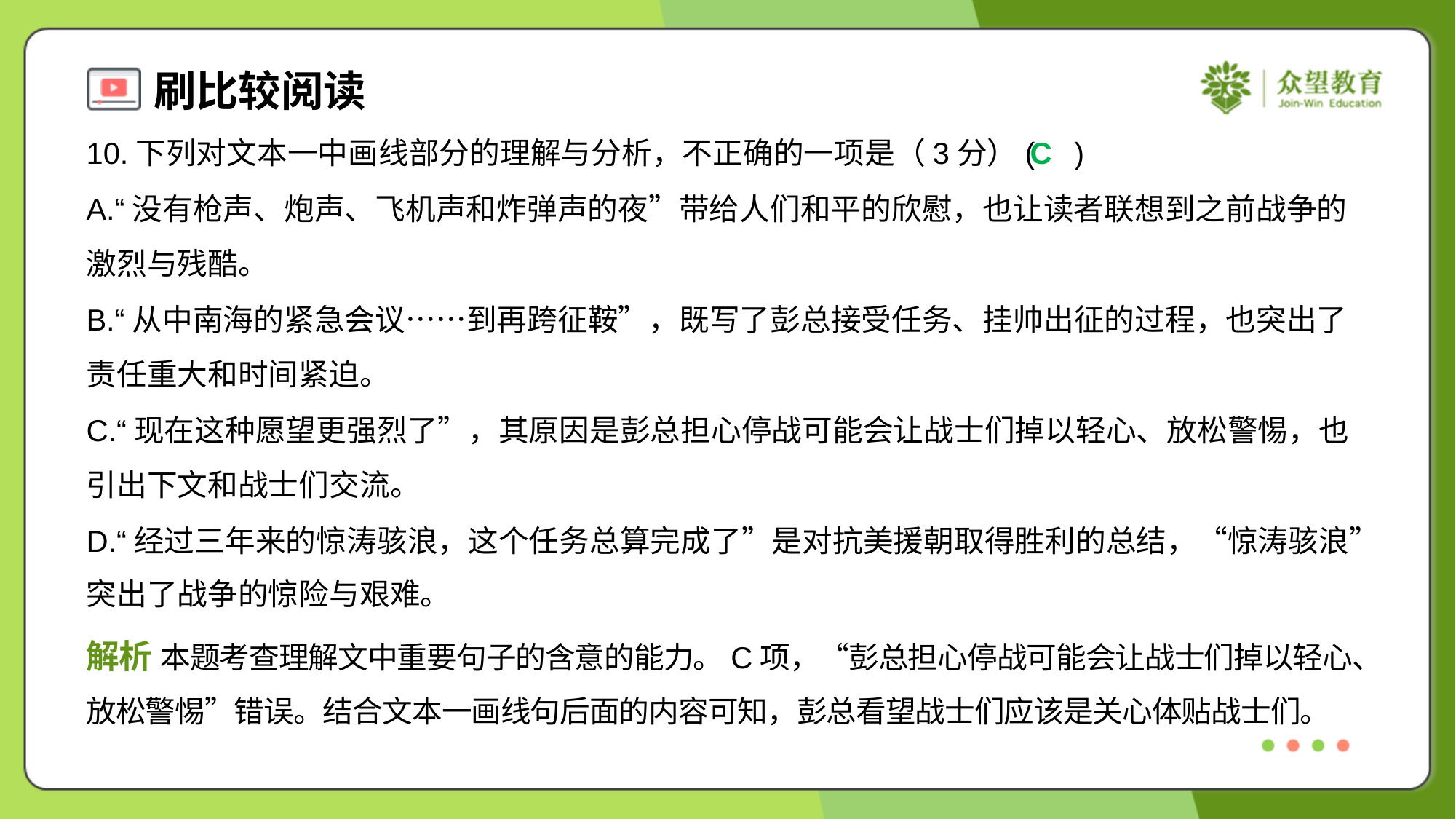

10.下列对文本一中画线部分的理解与分析，不正确的一项是（3分）(     )
C
A.“没有枪声、炮声、飞机声和炸弹声的夜”带给人们和平的欣慰，也让读者联想到之前战争的
激烈与残酷。
B.“从中南海的紧急会议……到再跨征鞍”，既写了彭总接受任务、挂帅出征的过程，也突出了
责任重大和时间紧迫。
C.“现在这种愿望更强烈了”，其原因是彭总担心停战可能会让战士们掉以轻心、放松警惕，也
引出下文和战士们交流。
D.“经过三年来的惊涛骇浪，这个任务总算完成了”是对抗美援朝取得胜利的总结，“惊涛骇浪”
突出了战争的惊险与艰难。
解析 本题考查理解文中重要句子的含意的能力。C项，“彭总担心停战可能会让战士们掉以轻心、
放松警惕”错误。结合文本一画线句后面的内容可知，彭总看望战士们应该是关心体贴战士们。